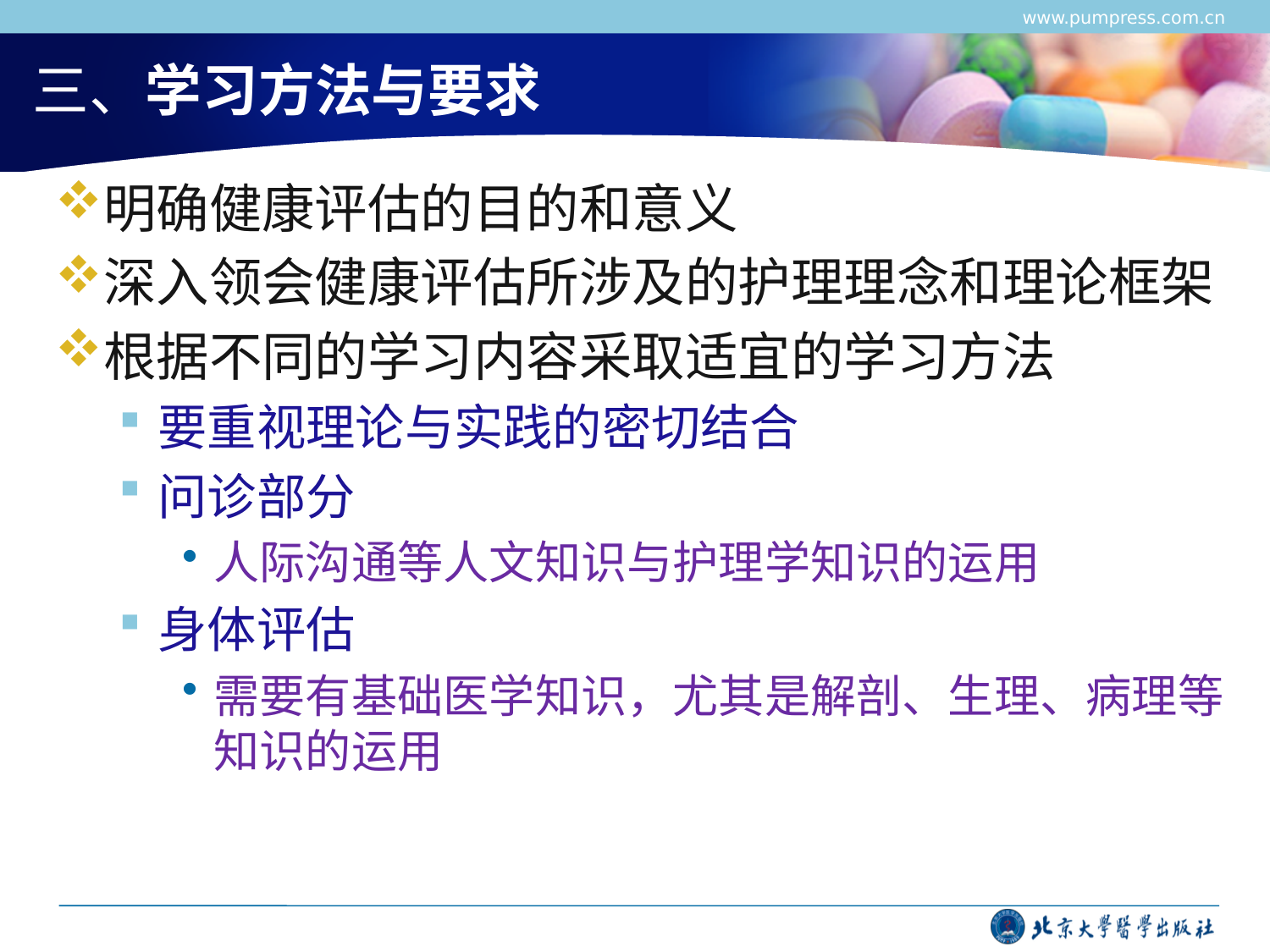

www.pumpress.com.cn
# 三、学习方法与要求
明确健康评估的目的和意义
深入领会健康评估所涉及的护理理念和理论框架
根据不同的学习内容采取适宜的学习方法
要重视理论与实践的密切结合
问诊部分
人际沟通等人文知识与护理学知识的运用
身体评估
需要有基础医学知识，尤其是解剖、生理、病理等知识的运用